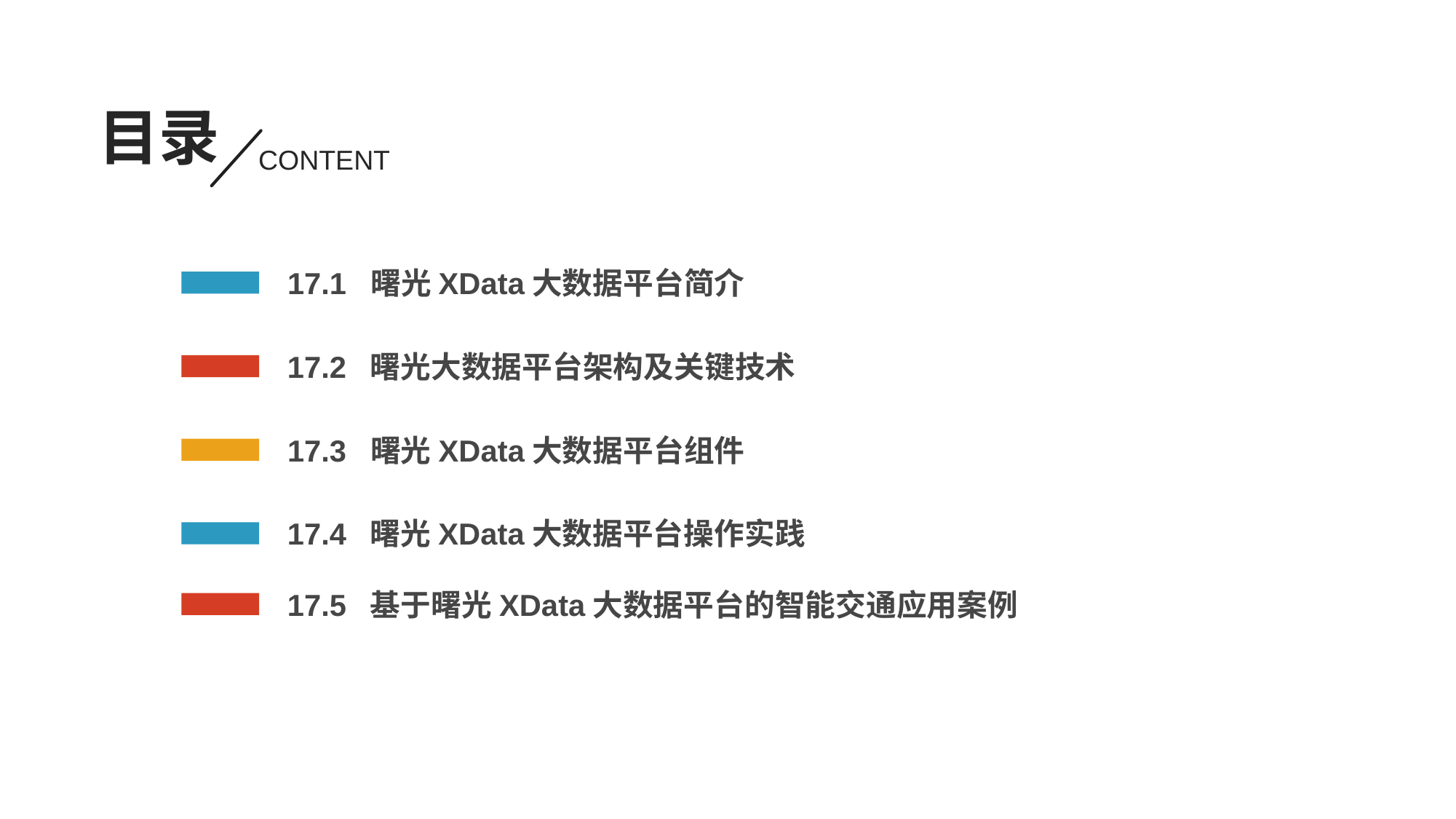

目录
CONTENT
17.1  曙光XData大数据平台简介

17.2  曙光大数据平台架构及关键技术

17.3  曙光XData大数据平台组件

17.4  曙光XData大数据平台操作实践

17.5  基于曙光XData大数据平台的智能交通应用案例